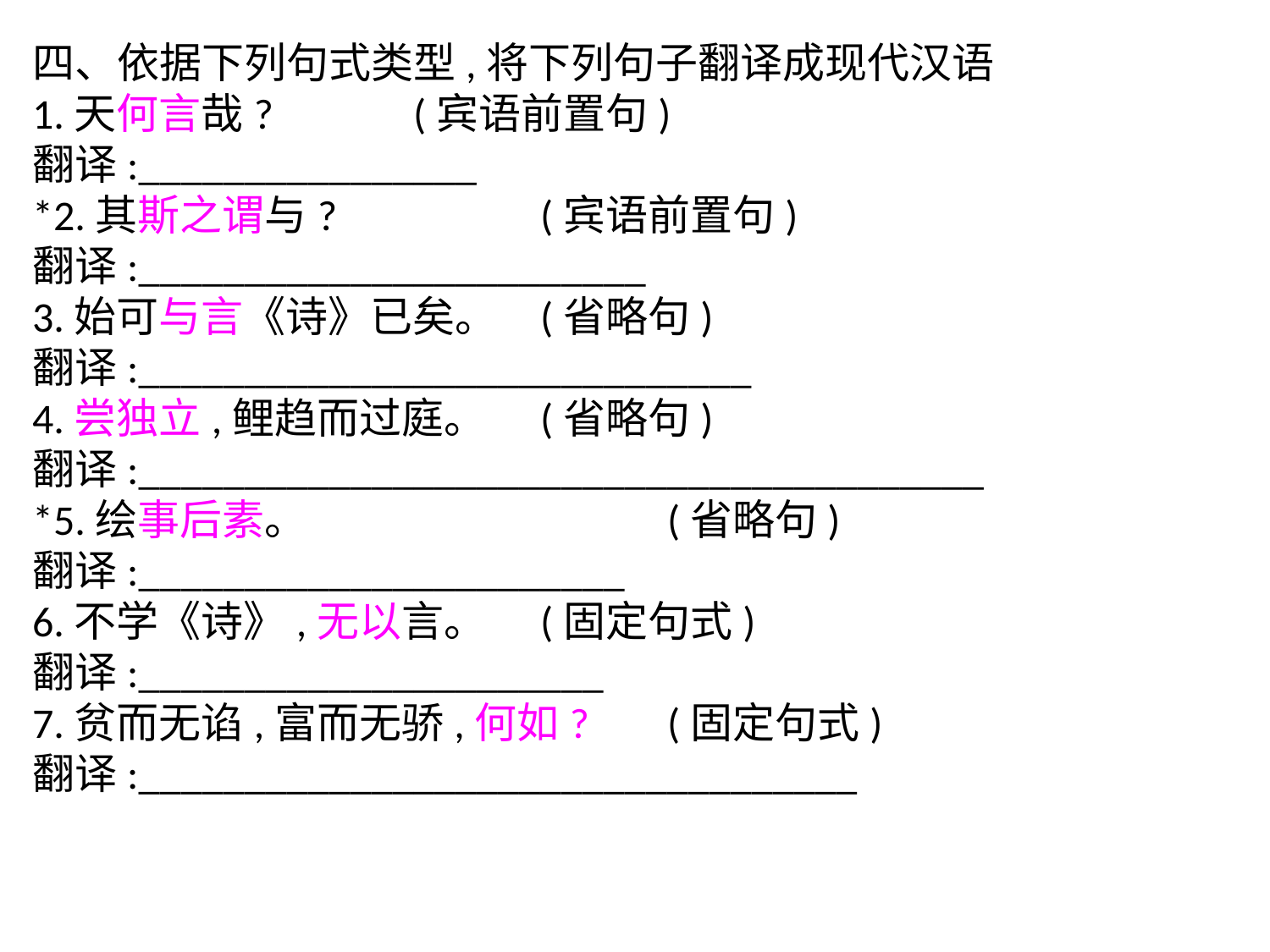

四、依据下列句式类型,将下列句子翻译成现代汉语
1.天何言哉?		(宾语前置句)
翻译:________________
*2.其斯之谓与?		(宾语前置句)
翻译:________________________
3.始可与言《诗》已矣。	(省略句)
翻译:_____________________________
4.尝独立,鲤趋而过庭。	(省略句)
翻译:________________________________________
*5.绘事后素。			(省略句)
翻译:_______________________
6.不学《诗》,无以言。	(固定句式)
翻译:______________________
7.贫而无谄,富而无骄,何如?	(固定句式)
翻译:__________________________________